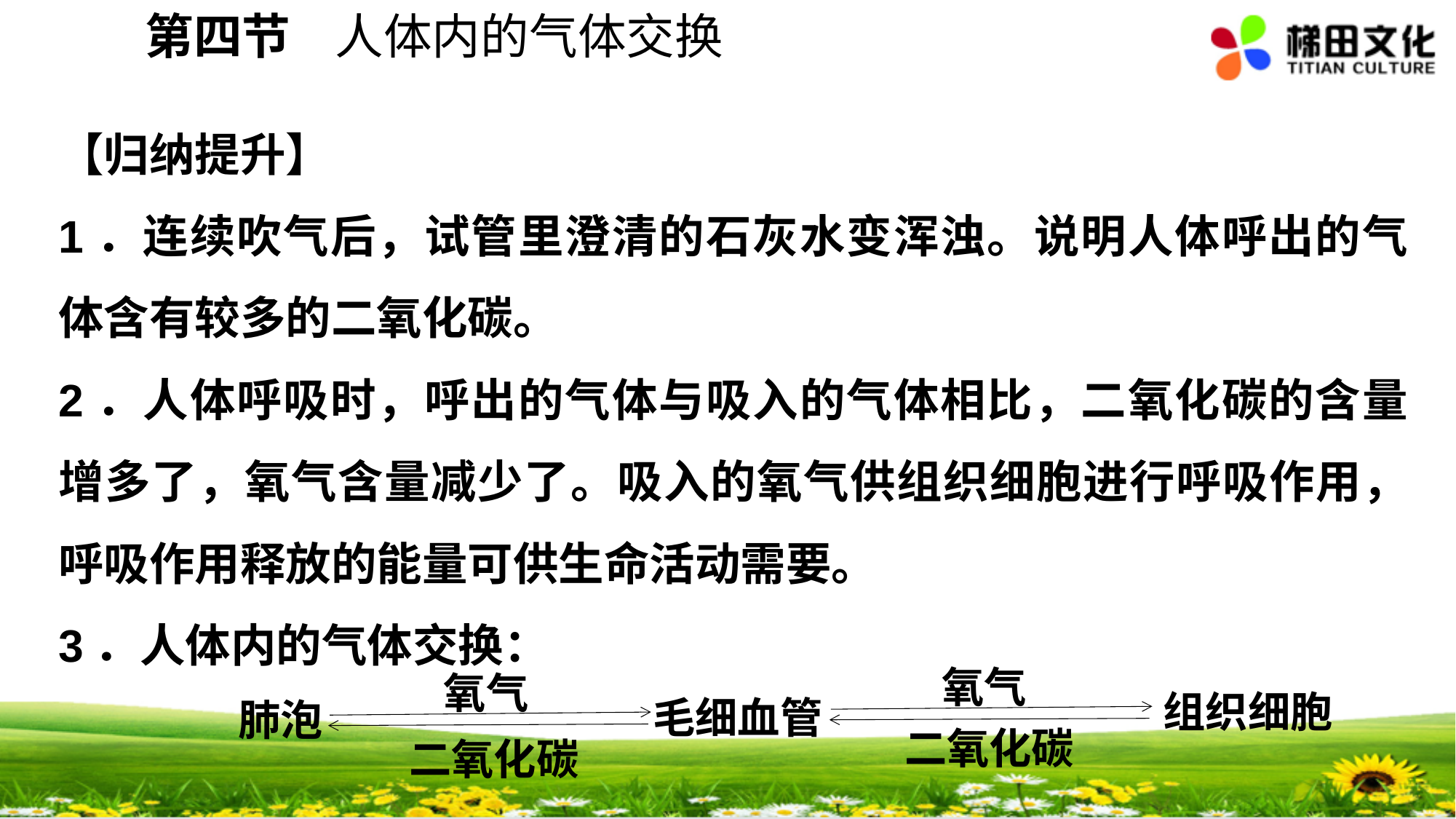

第四节    人体内的气体交换
【归纳提升】
1．连续吹气后，试管里澄清的石灰水变浑浊。说明人体呼出的气体含有较多的二氧化碳。
2．人体呼吸时，呼出的气体与吸入的气体相比，二氧化碳的含量增多了，氧气含量减少了。吸入的氧气供组织细胞进行呼吸作用，呼吸作用释放的能量可供生命活动需要。
3．人体内的气体交换：
氧气
氧气
组织细胞
毛细血管
肺泡
二氧化碳
二氧化碳